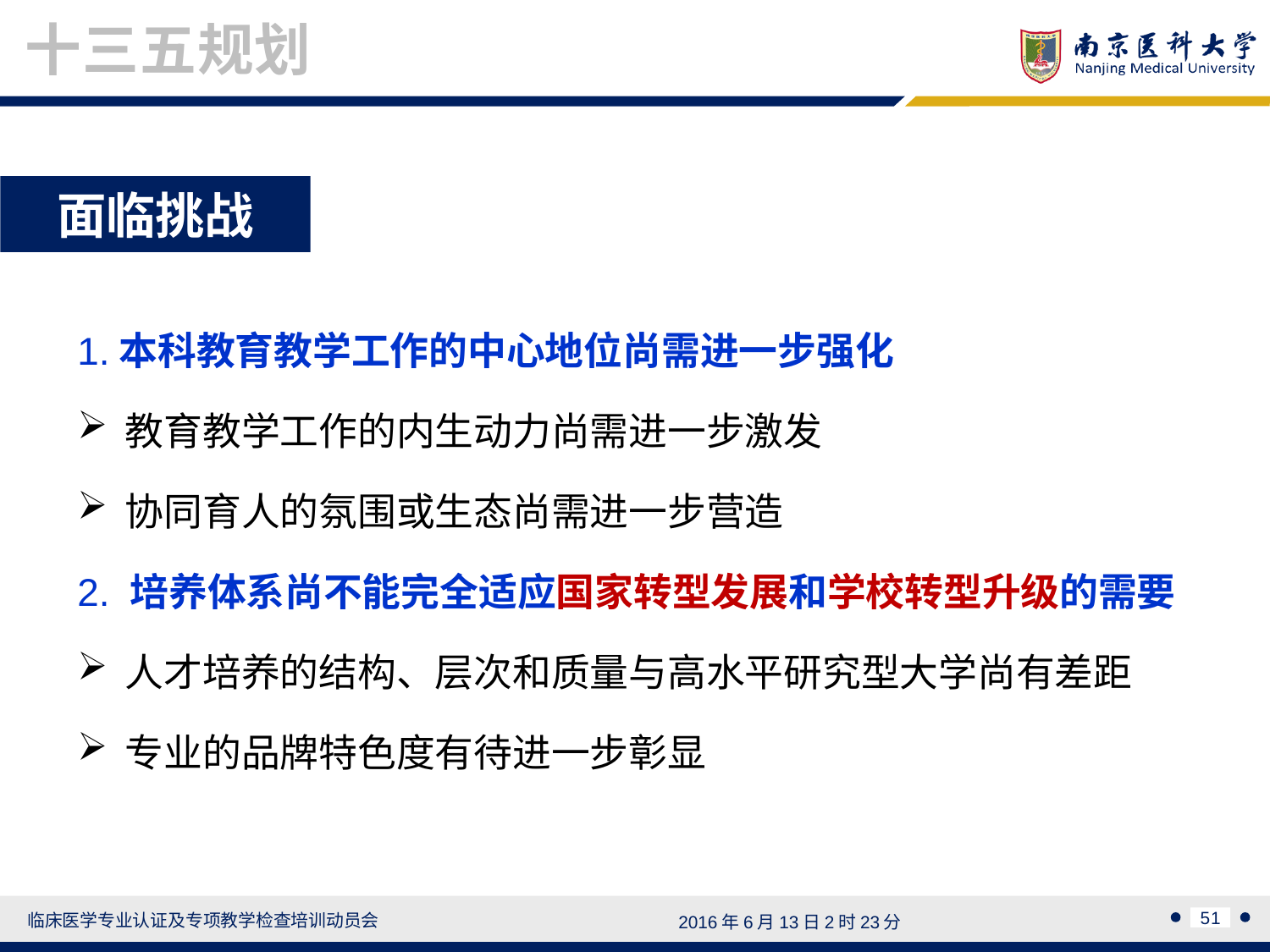

十三五规划
面临挑战
1.本科教育教学工作的中心地位尚需进一步强化
教育教学工作的内生动力尚需进一步激发
协同育人的氛围或生态尚需进一步营造
2. 培养体系尚不能完全适应国家转型发展和学校转型升级的需要
人才培养的结构、层次和质量与高水平研究型大学尚有差距
专业的品牌特色度有待进一步彰显